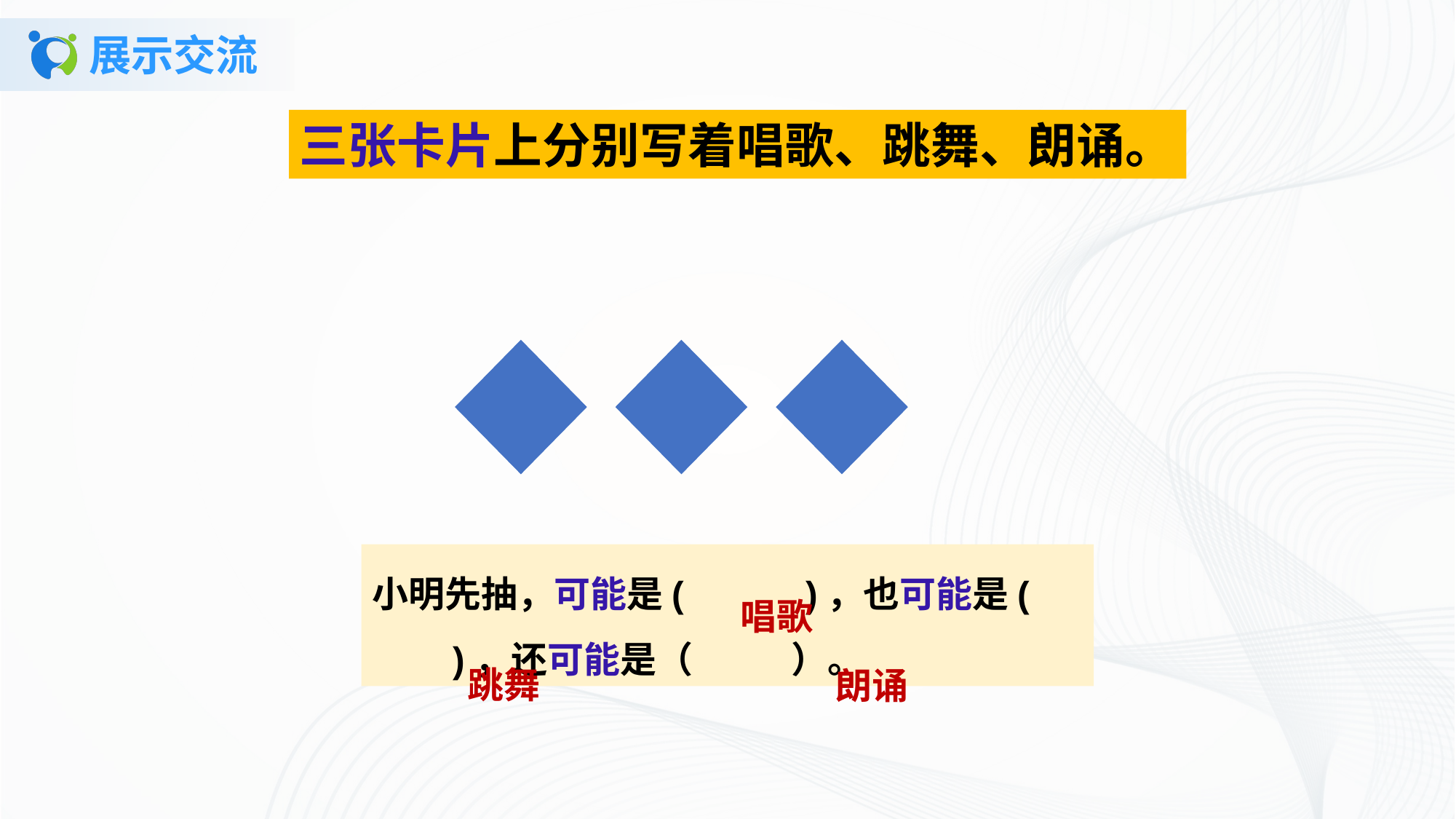

# 展示交流
三张卡片上分别写着唱歌、跳舞、朗诵。

小明先抽，可能是(            )，也可能是(              )，还可能是（            ）。
唱歌
跳舞
朗诵